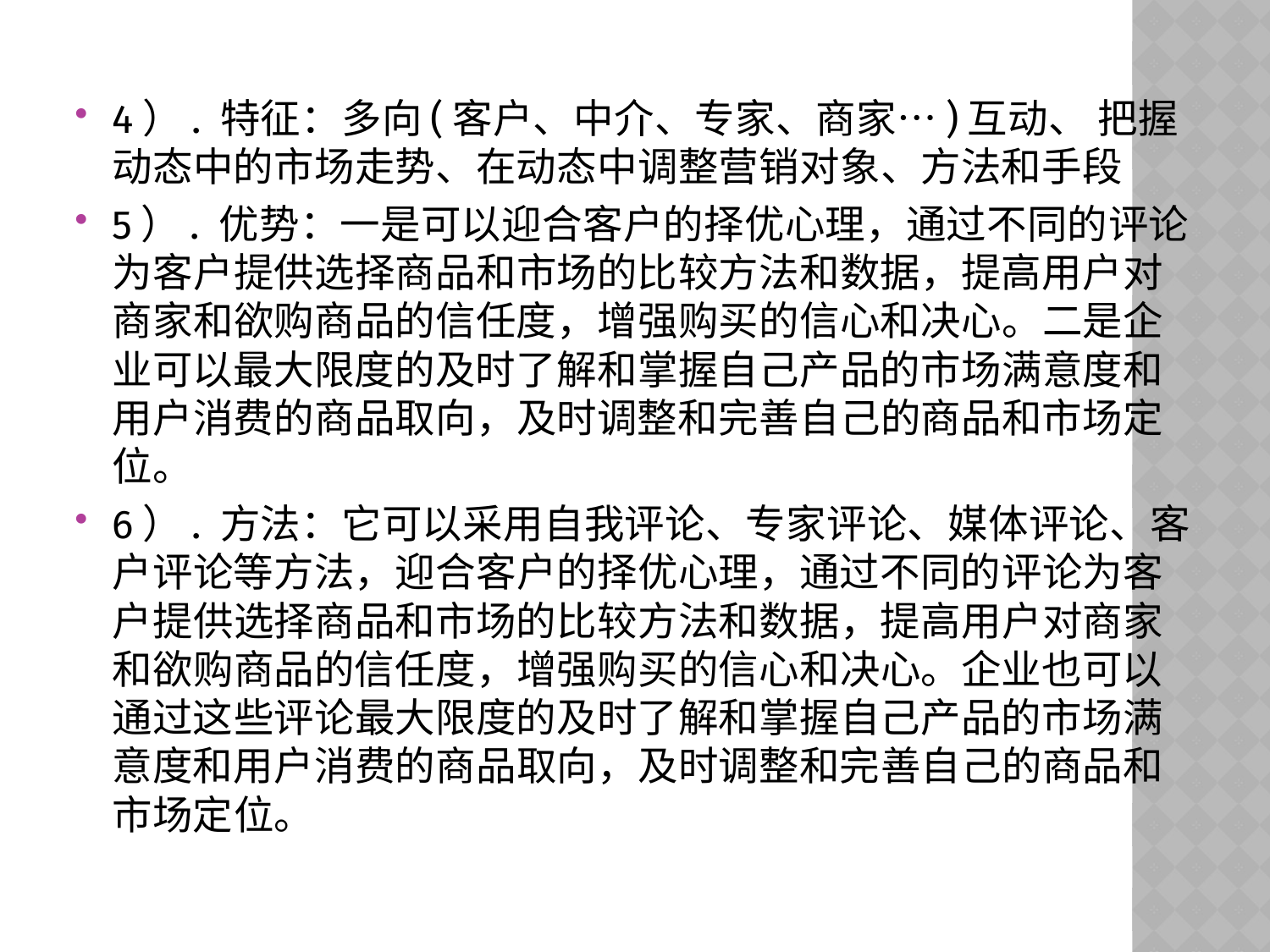

4）. 特征：多向(客户、中介、专家、商家…)互动、 把握动态中的市场走势、在动态中调整营销对象、方法和手段
5）. 优势：一是可以迎合客户的择优心理，通过不同的评论为客户提供选择商品和市场的比较方法和数据，提高用户对商家和欲购商品的信任度，增强购买的信心和决心。二是企业可以最大限度的及时了解和掌握自己产品的市场满意度和用户消费的商品取向，及时调整和完善自己的商品和市场定位。
6）. 方法：它可以采用自我评论、专家评论、媒体评论、客户评论等方法，迎合客户的择优心理，通过不同的评论为客户提供选择商品和市场的比较方法和数据，提高用户对商家和欲购商品的信任度，增强购买的信心和决心。企业也可以通过这些评论最大限度的及时了解和掌握自己产品的市场满意度和用户消费的商品取向，及时调整和完善自己的商品和市场定位。